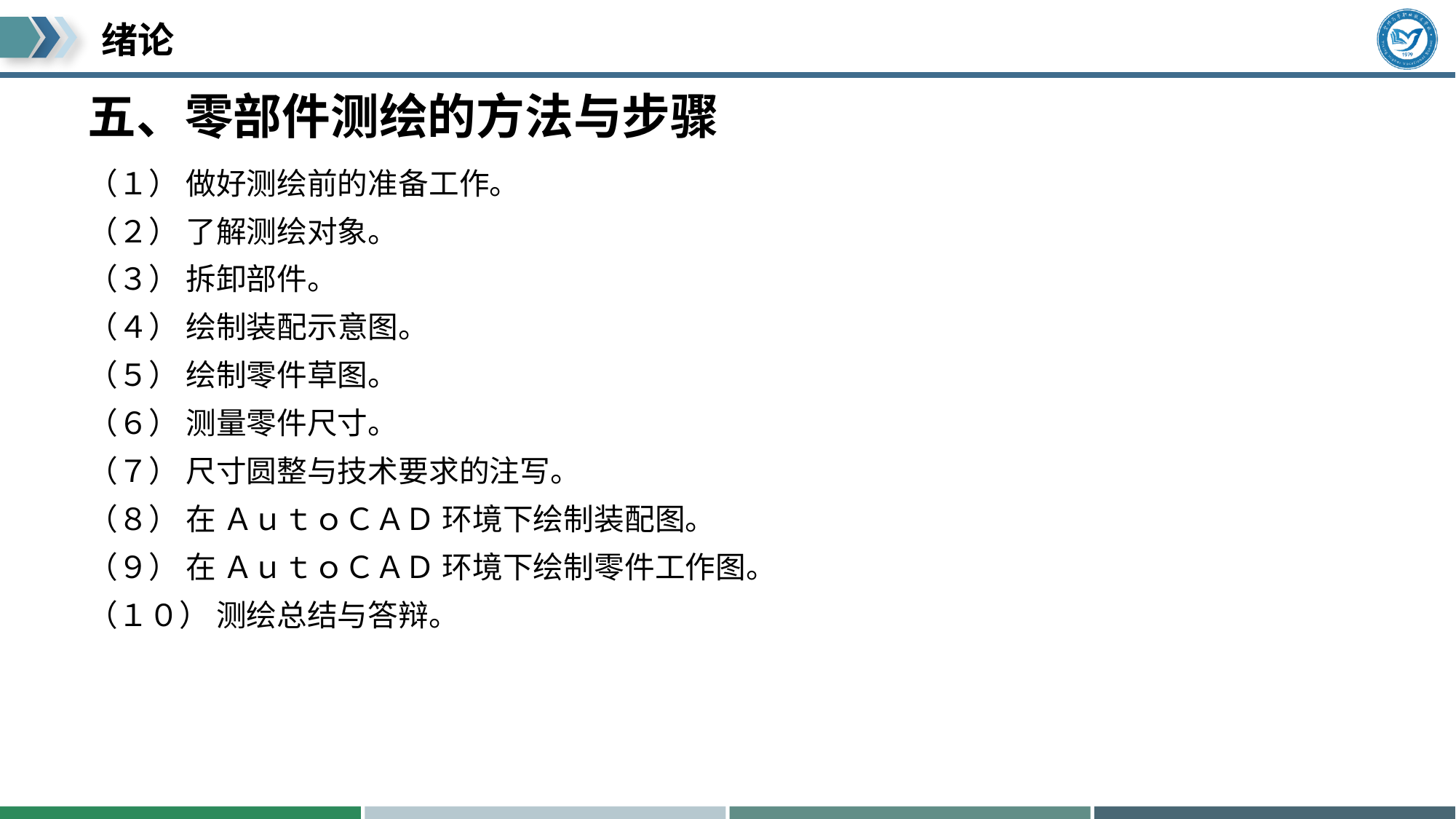

# 五、零部件测绘的方法与步骤
（１） 做好测绘前的准备工作。
（２） 了解测绘对象。
（３） 拆卸部件。
（４） 绘制装配示意图。
（５） 绘制零件草图。
（６） 测量零件尺寸。
（７） 尺寸圆整与技术要求的注写。
（８） 在 ＡｕｔｏＣＡＤ 环境下绘制装配图。
（９） 在 ＡｕｔｏＣＡＤ 环境下绘制零件工作图。
（１０） 测绘总结与答辩。